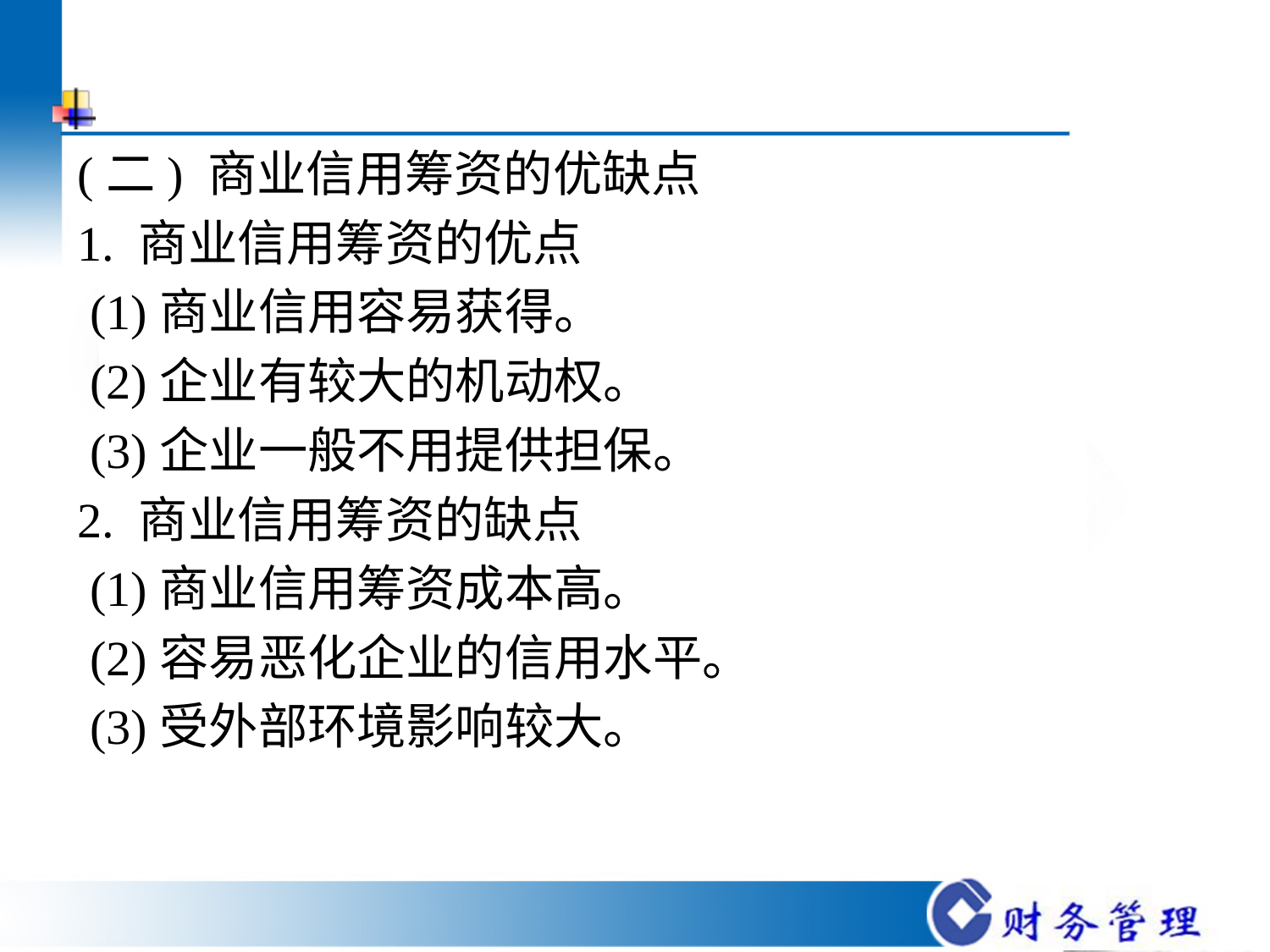

#
(二) 商业信用筹资的优缺点
1. 商业信用筹资的优点
 (1)商业信用容易获得。
 (2)企业有较大的机动权。
 (3)企业一般不用提供担保。
2. 商业信用筹资的缺点
 (1)商业信用筹资成本高。
 (2)容易恶化企业的信用水平。
 (3)受外部环境影响较大。